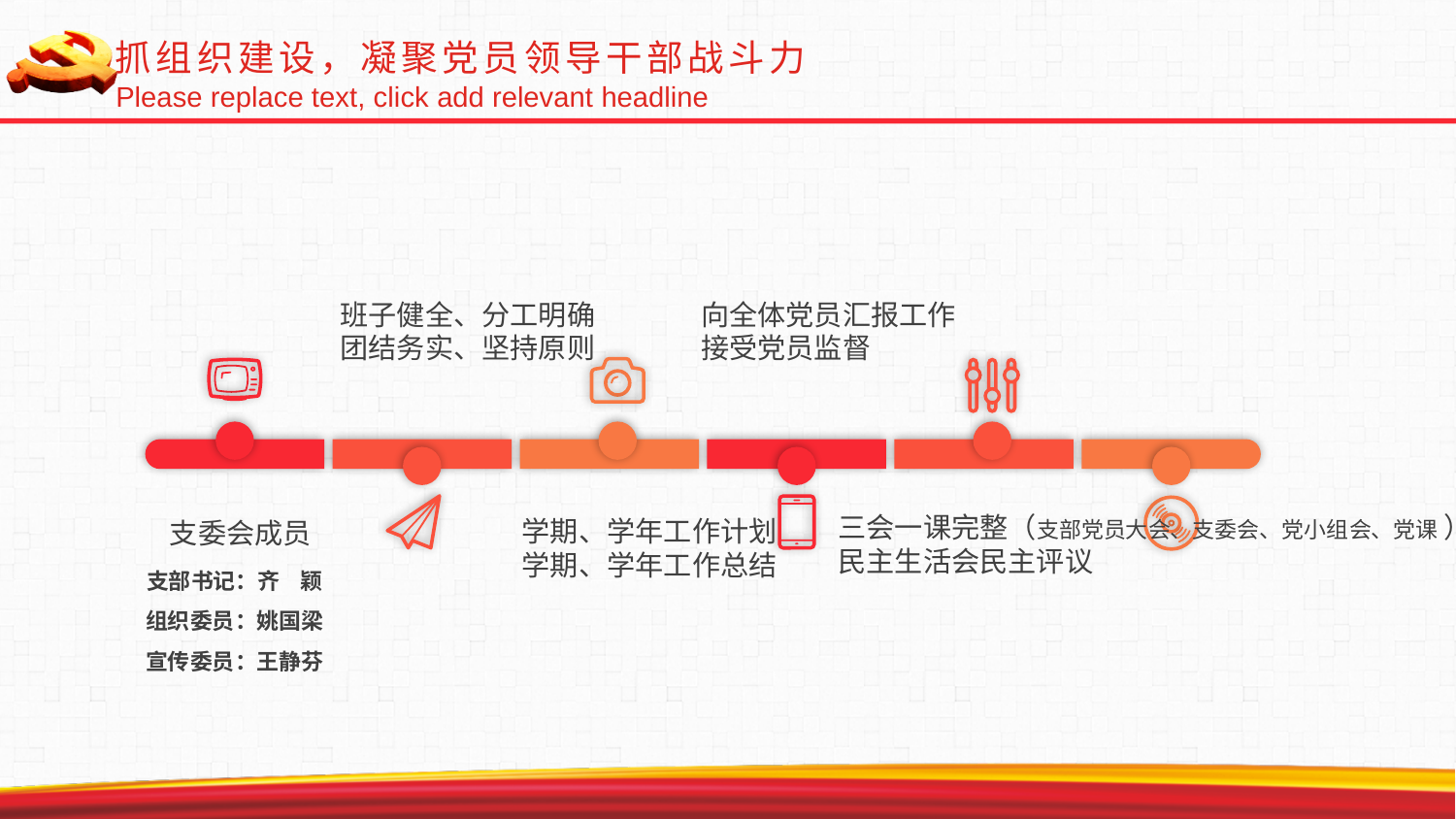

抓组织建设，凝聚党员领导干部战斗力
Please replace text, click add relevant headline
班子健全、分工明确
团结务实、坚持原则
向全体党员汇报工作
接受党员监督

三会一课完整（支部党员大会、支委会、党小组会、党课 ）
民主生活会民主评议

学期、学年工作计划
学期、学年工作总结

支委会成员
支部书记：齐    颖
组织委员：姚国梁
宣传委员：王静芬